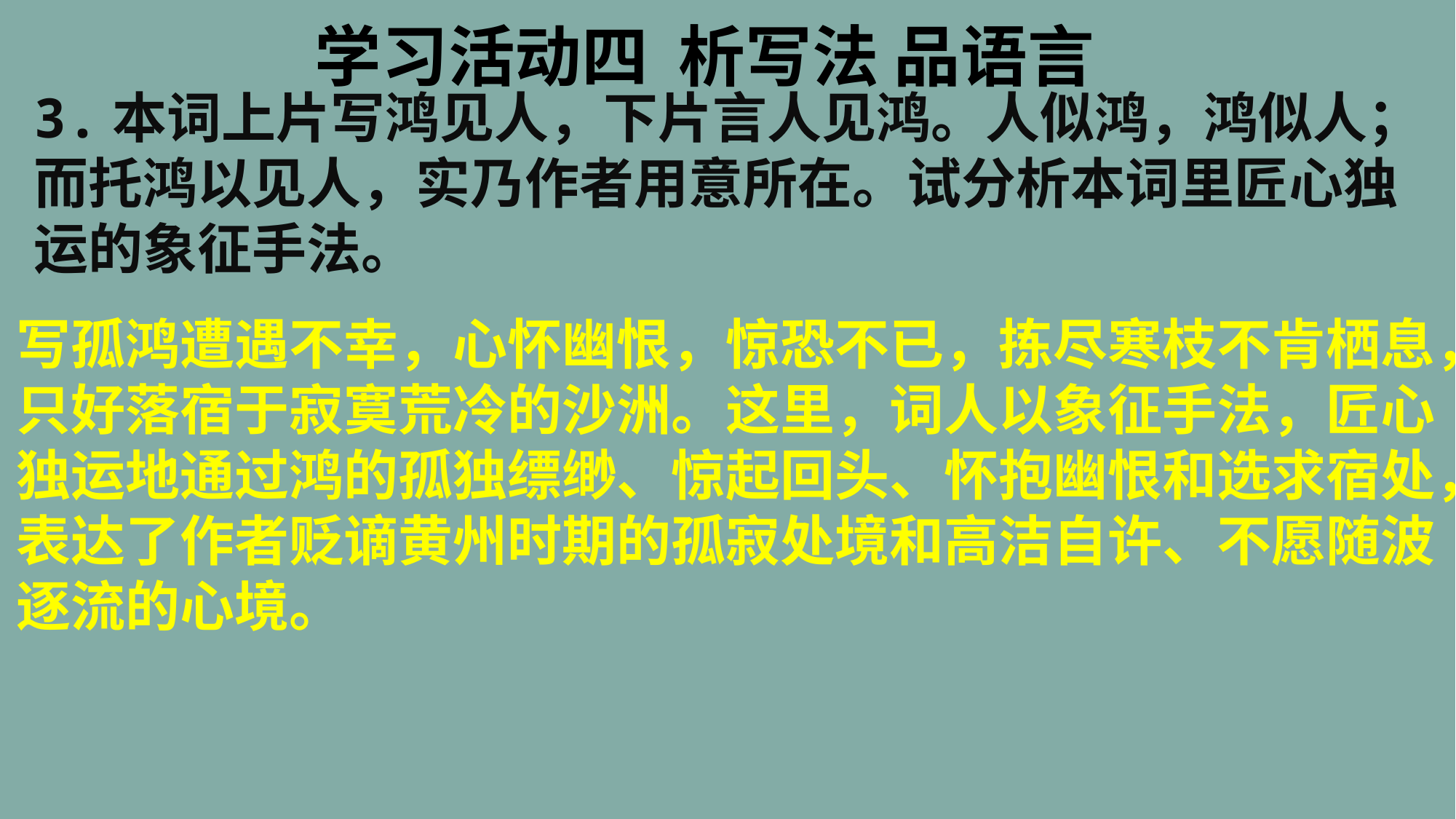

学习活动四  析写法 品语言

3.本词上片写鸿见人，下片言人见鸿。人似鸿，鸿似人；而托鸿以见人，实乃作者用意所在。试分析本词里匠心独运的象征手法。
写孤鸿遭遇不幸，心怀幽恨，惊恐不已，拣尽寒枝不肯栖息，只好落宿于寂寞荒冷的沙洲。这里，词人以象征手法，匠心独运地通过鸿的孤独缥缈、惊起回头、怀抱幽恨和选求宿处，表达了作者贬谪黄州时期的孤寂处境和高洁自许、不愿随波逐流的心境。